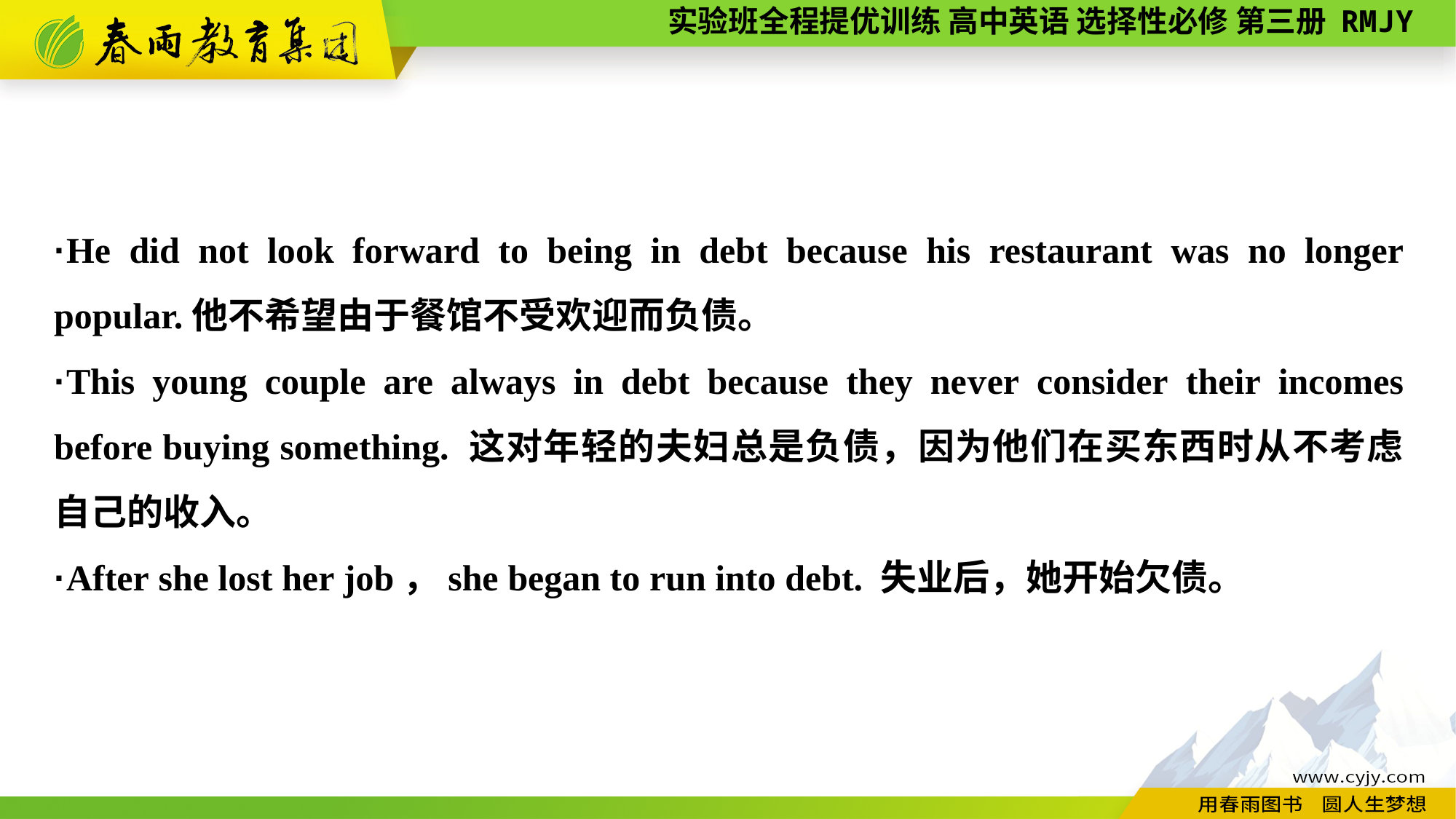

·He did not look forward to being in debt because his restaurant was no longer popular.他不希望由于餐馆不受欢迎而负债。
·This young couple are always in debt because they never consider their incomes before buying something. 这对年轻的夫妇总是负债，因为他们在买东西时从不考虑自己的收入。
·After she lost her job，she began to run into debt. 失业后，她开始欠债。